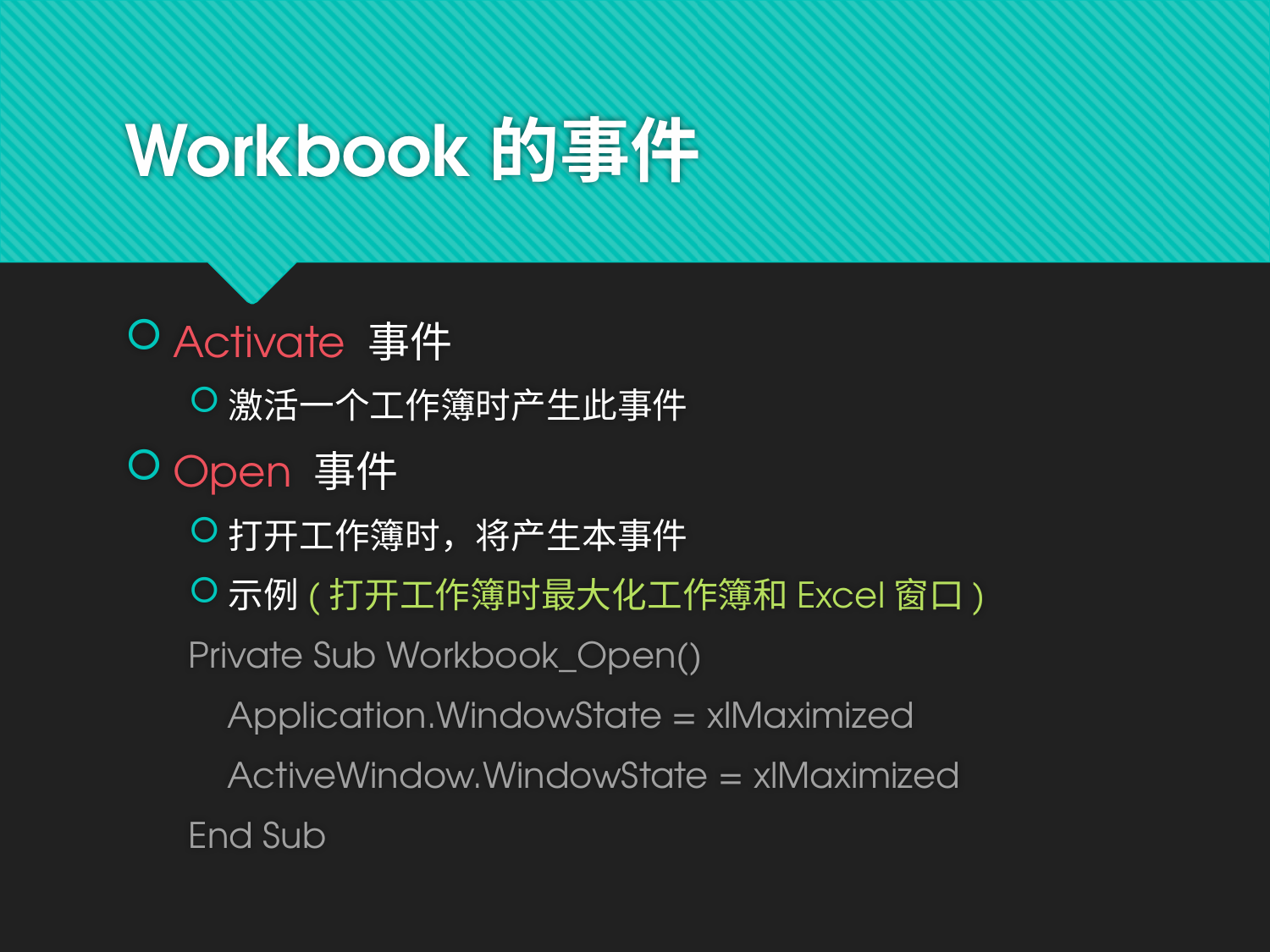

# Workbook的事件
Activate 事件
激活一个工作簿时产生此事件
Open 事件
打开工作簿时，将产生本事件
示例(打开工作簿时最大化工作簿和Excel窗口)
Private Sub Workbook_Open()
    Application.WindowState = xlMaximized
    ActiveWindow.WindowState = xlMaximized
End Sub